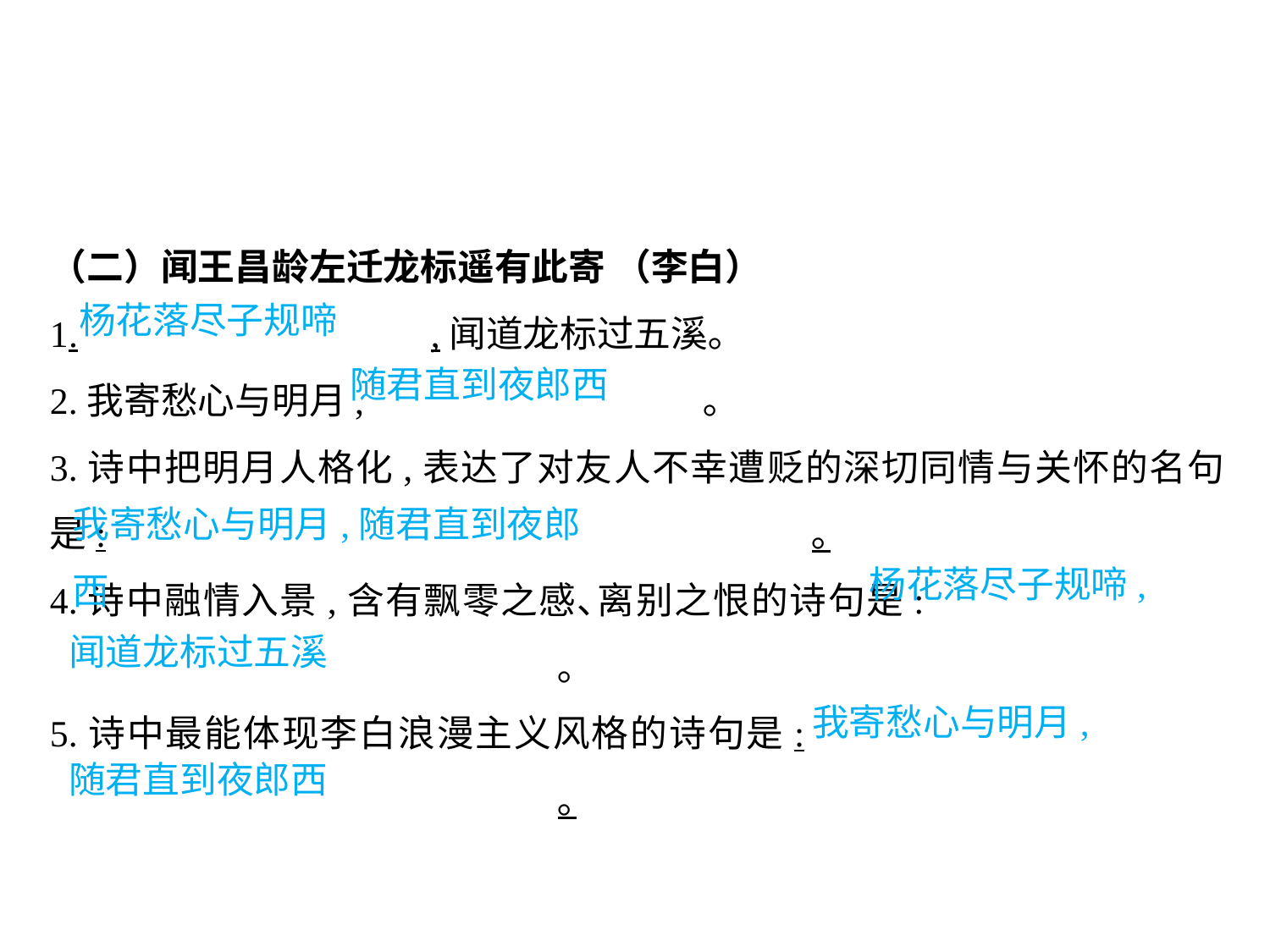

（二）闻王昌龄左迁龙标遥有此寄 （李白）
1.			,闻道龙标过五溪｡
2.我寄愁心与明月,			 ｡
3.诗中把明月人格化,表达了对友人不幸遭贬的深切同情与关怀的名句是:						｡
4.诗中融情入景,含有飘零之感､离别之恨的诗句是:							｡
5.诗中最能体现李白浪漫主义风格的诗句是:								｡
杨花落尽子规啼
随君直到夜郎西
我寄愁心与明月,随君直到夜郎西
杨花落尽子规啼,
闻道龙标过五溪
我寄愁心与明月,
随君直到夜郎西